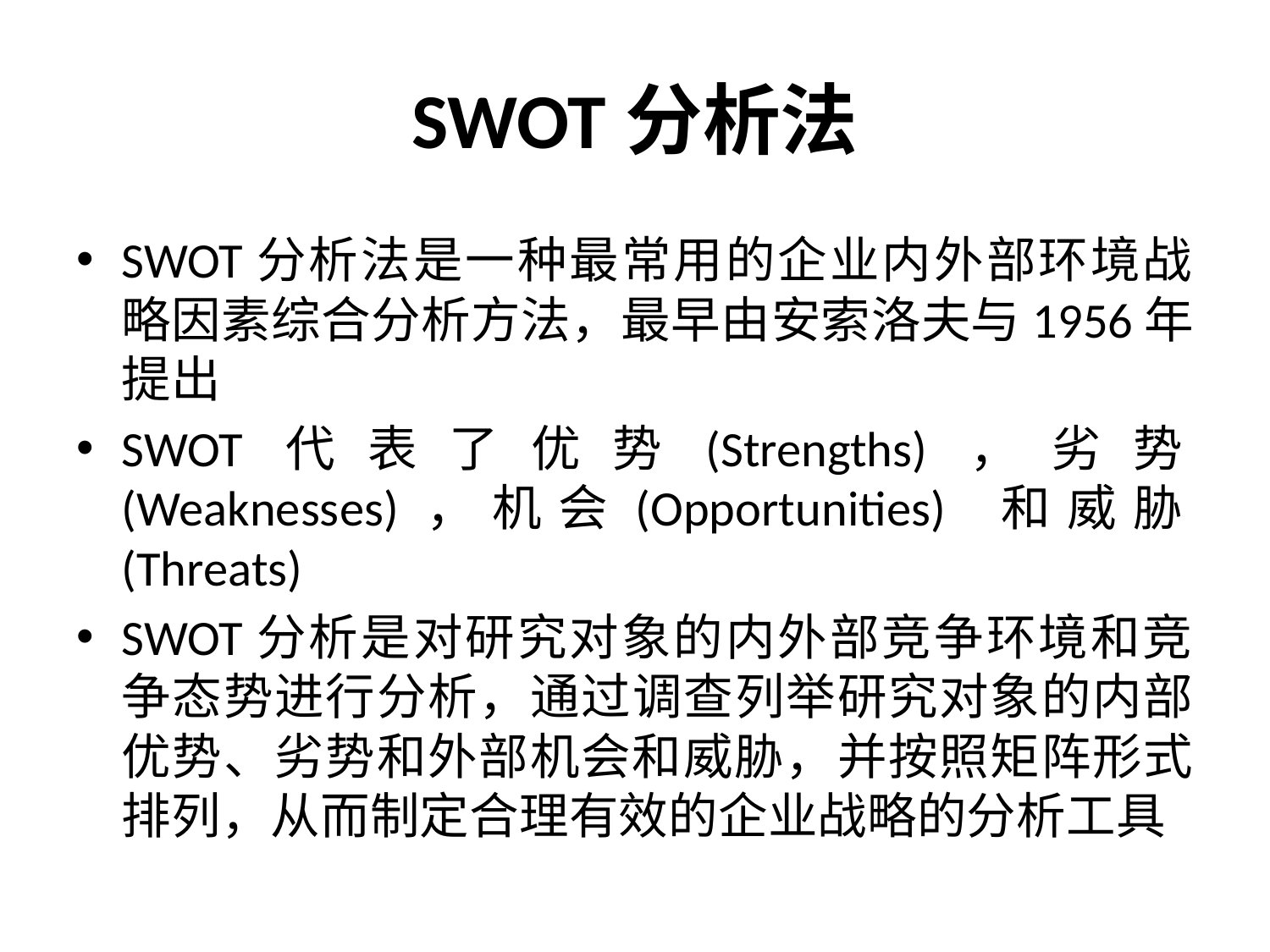

# SWOT分析法
SWOT分析法是一种最常用的企业内外部环境战略因素综合分析方法，最早由安索洛夫与1956年提出
SWOT代表了优势(Strengths)，劣势(Weaknesses)，机会(Opportunities) 和威胁(Threats)
SWOT分析是对研究对象的内外部竞争环境和竞争态势进行分析，通过调查列举研究对象的内部优势、劣势和外部机会和威胁，并按照矩阵形式排列，从而制定合理有效的企业战略的分析工具